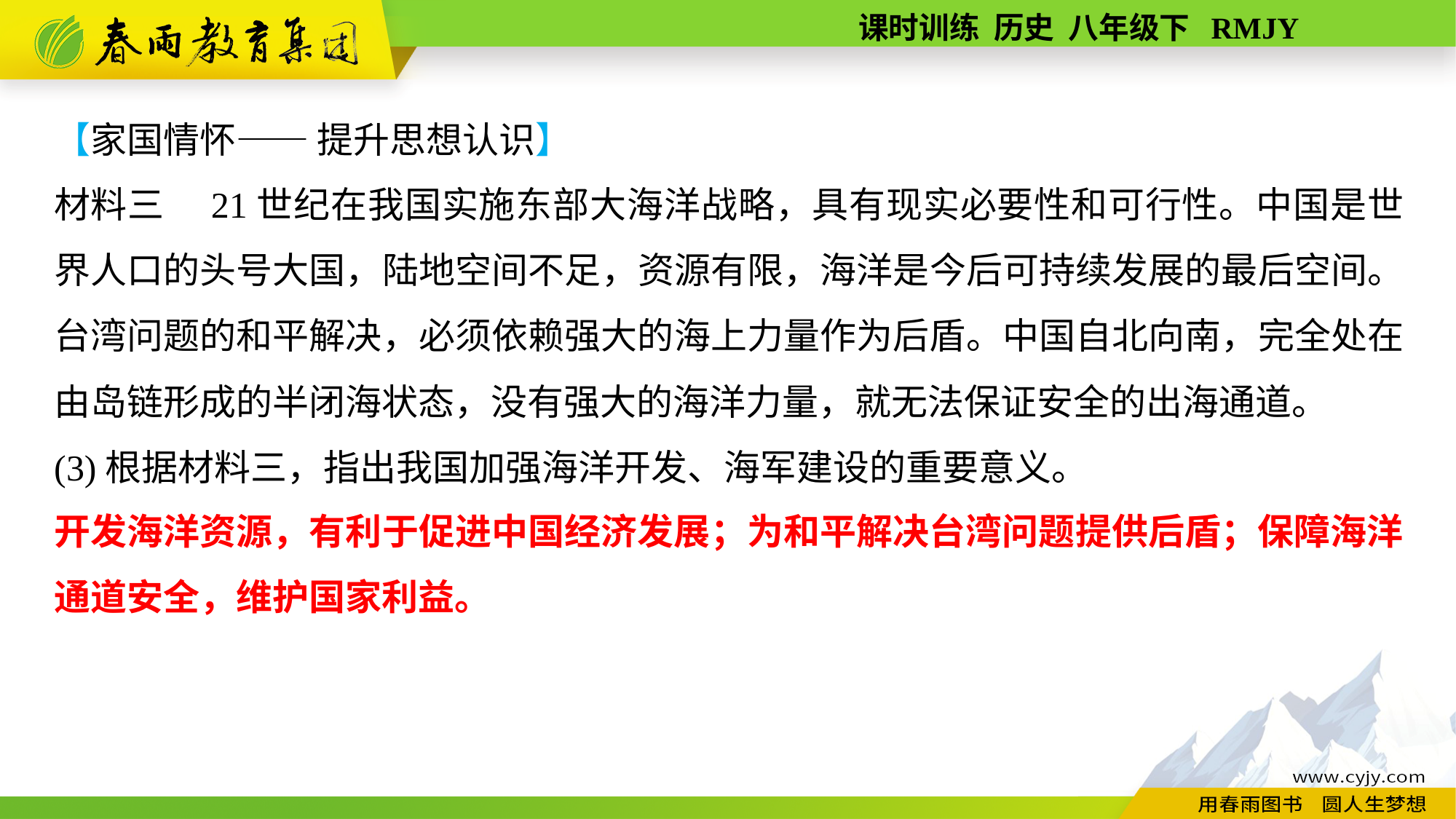

【家国情怀—— 提升思想认识】
材料三　21世纪在我国实施东部大海洋战略，具有现实必要性和可行性。中国是世界人口的头号大国，陆地空间不足，资源有限，海洋是今后可持续发展的最后空间。台湾问题的和平解决，必须依赖强大的海上力量作为后盾。中国自北向南，完全处在由岛链形成的半闭海状态，没有强大的海洋力量，就无法保证安全的出海通道。
(3)根据材料三，指出我国加强海洋开发、海军建设的重要意义。
开发海洋资源，有利于促进中国经济发展；为和平解决台湾问题提供后盾；保障海洋通道安全，维护国家利益。